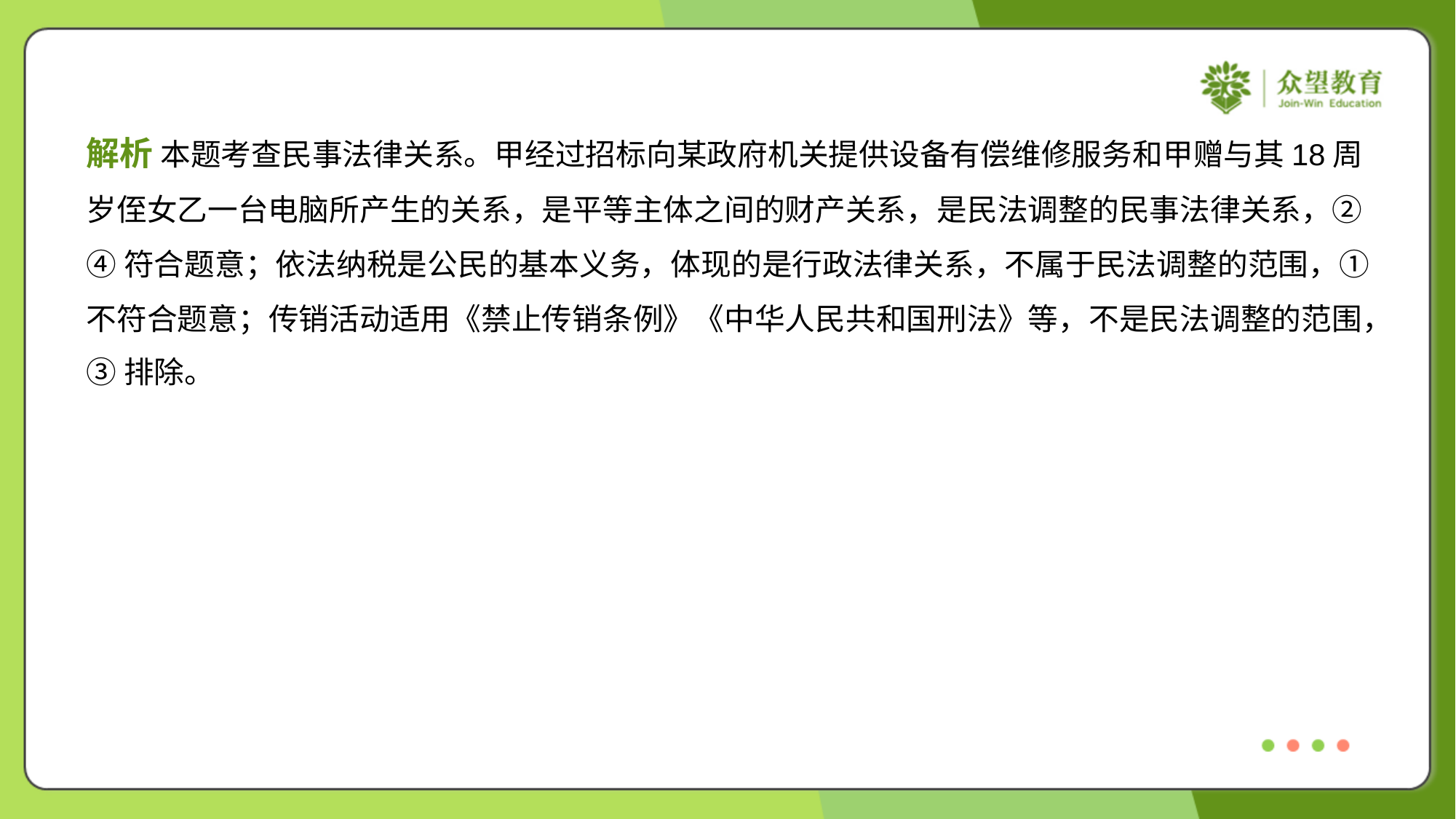

解析 本题考查民事法律关系。甲经过招标向某政府机关提供设备有偿维修服务和甲赠与其18周
岁侄女乙一台电脑所产生的关系，是平等主体之间的财产关系，是民法调整的民事法律关系，②
④符合题意；依法纳税是公民的基本义务，体现的是行政法律关系，不属于民法调整的范围，①
不符合题意；传销活动适用《禁止传销条例》《中华人民共和国刑法》等，不是民法调整的范围，
③排除。